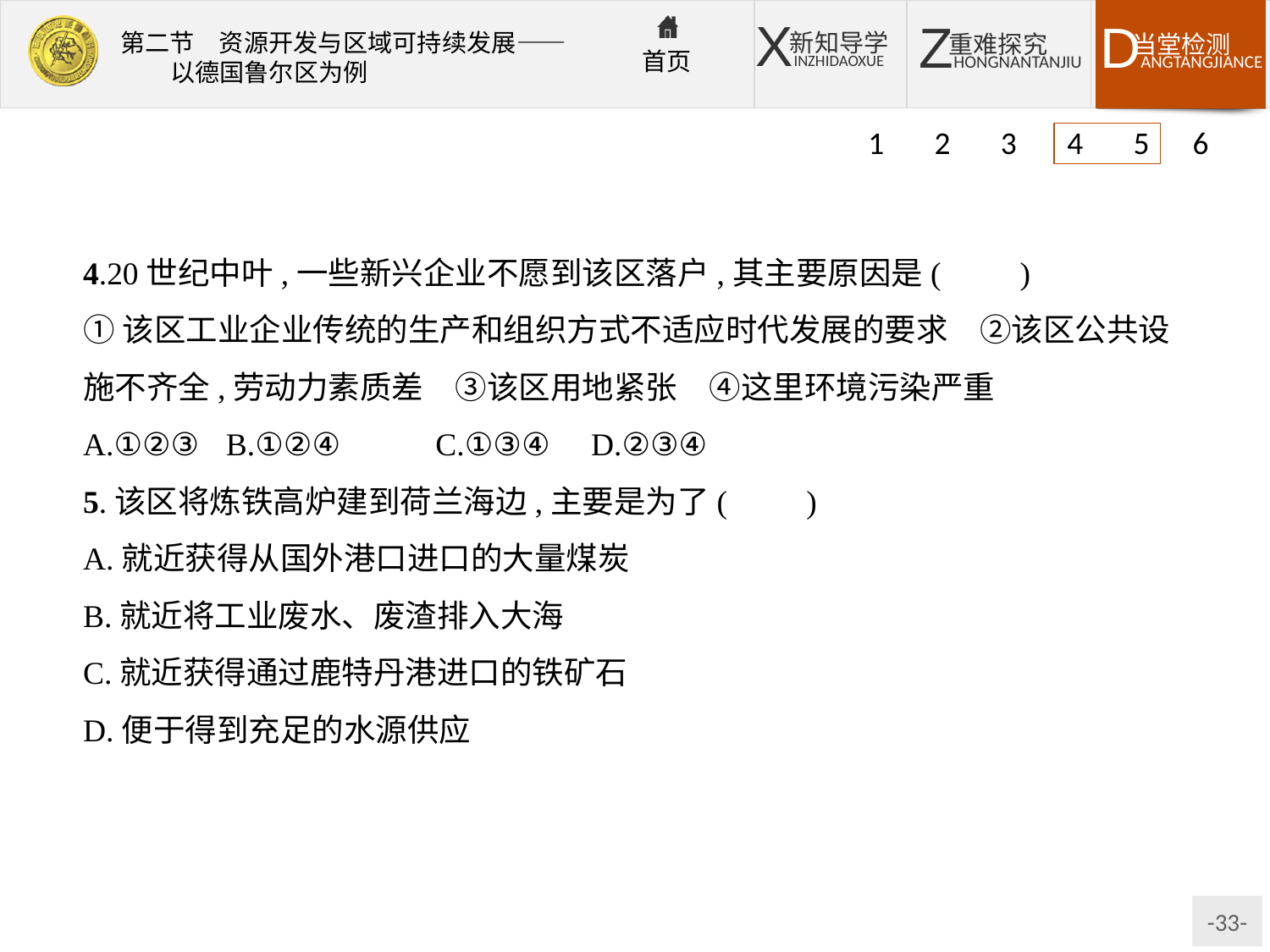

1       2       3       4       5      6

4.20世纪中叶,一些新兴企业不愿到该区落户,其主要原因是(　　)
①该区工业企业传统的生产和组织方式不适应时代发展的要求　②该区公共设施不齐全,劳动力素质差　③该区用地紧张　④这里环境污染严重
A.①②③	B.①②④	C.①③④	D.②③④
5.该区将炼铁高炉建到荷兰海边,主要是为了(　　)
A.就近获得从国外港口进口的大量煤炭
B.就近将工业废水、废渣排入大海
C.就近获得通过鹿特丹港进口的铁矿石
D.便于得到充足的水源供应